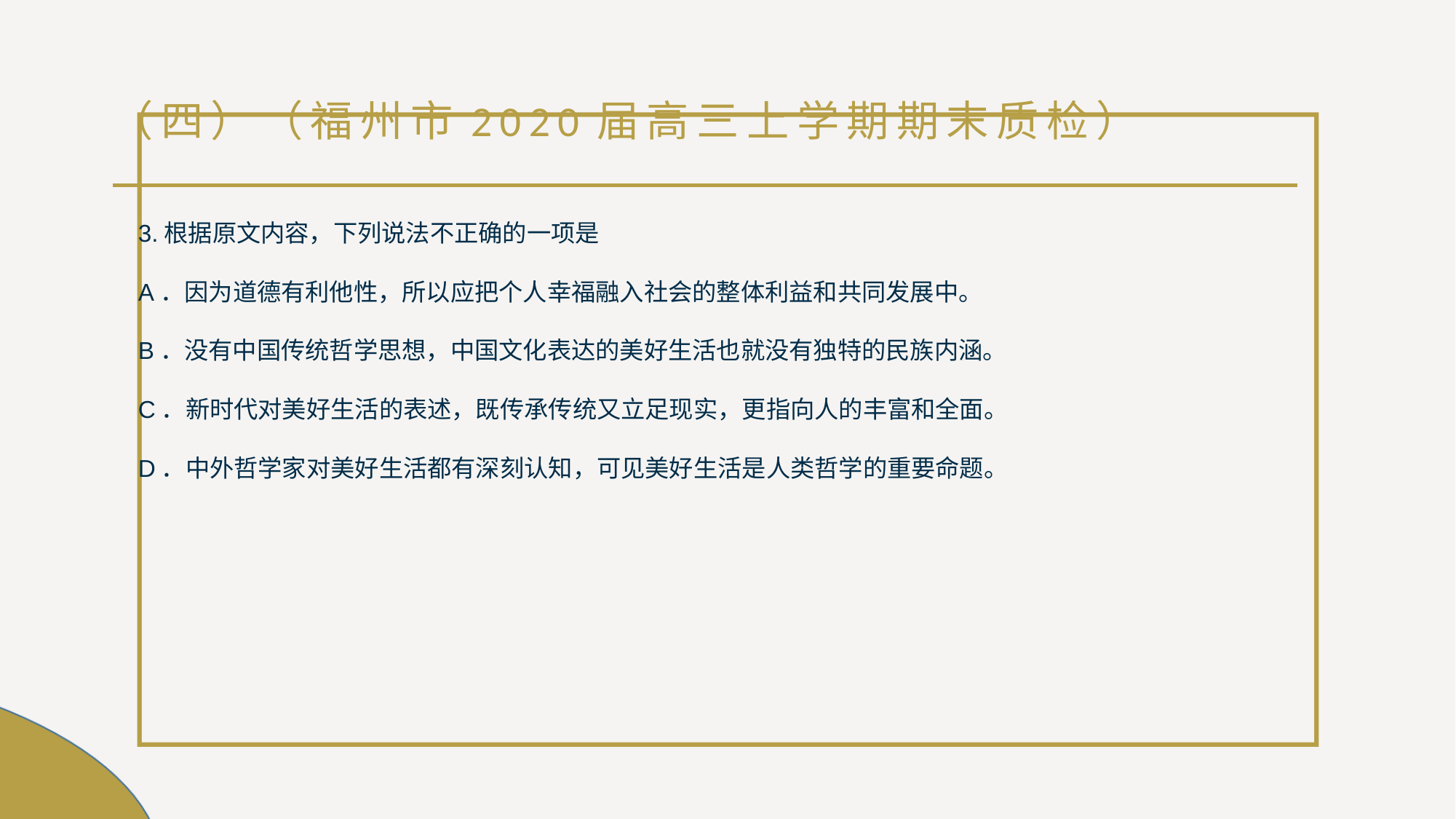

# （四）（福州市2020届高三上学期期末质检）
3.根据原文内容，下列说法不正确的一项是
A．因为道德有利他性，所以应把个人幸福融入社会的整体利益和共同发展中。
B．没有中国传统哲学思想，中国文化表达的美好生活也就没有独特的民族内涵。
C．新时代对美好生活的表述，既传承传统又立足现实，更指向人的丰富和全面。
D．中外哲学家对美好生活都有深刻认知，可见美好生活是人类哲学的重要命题。